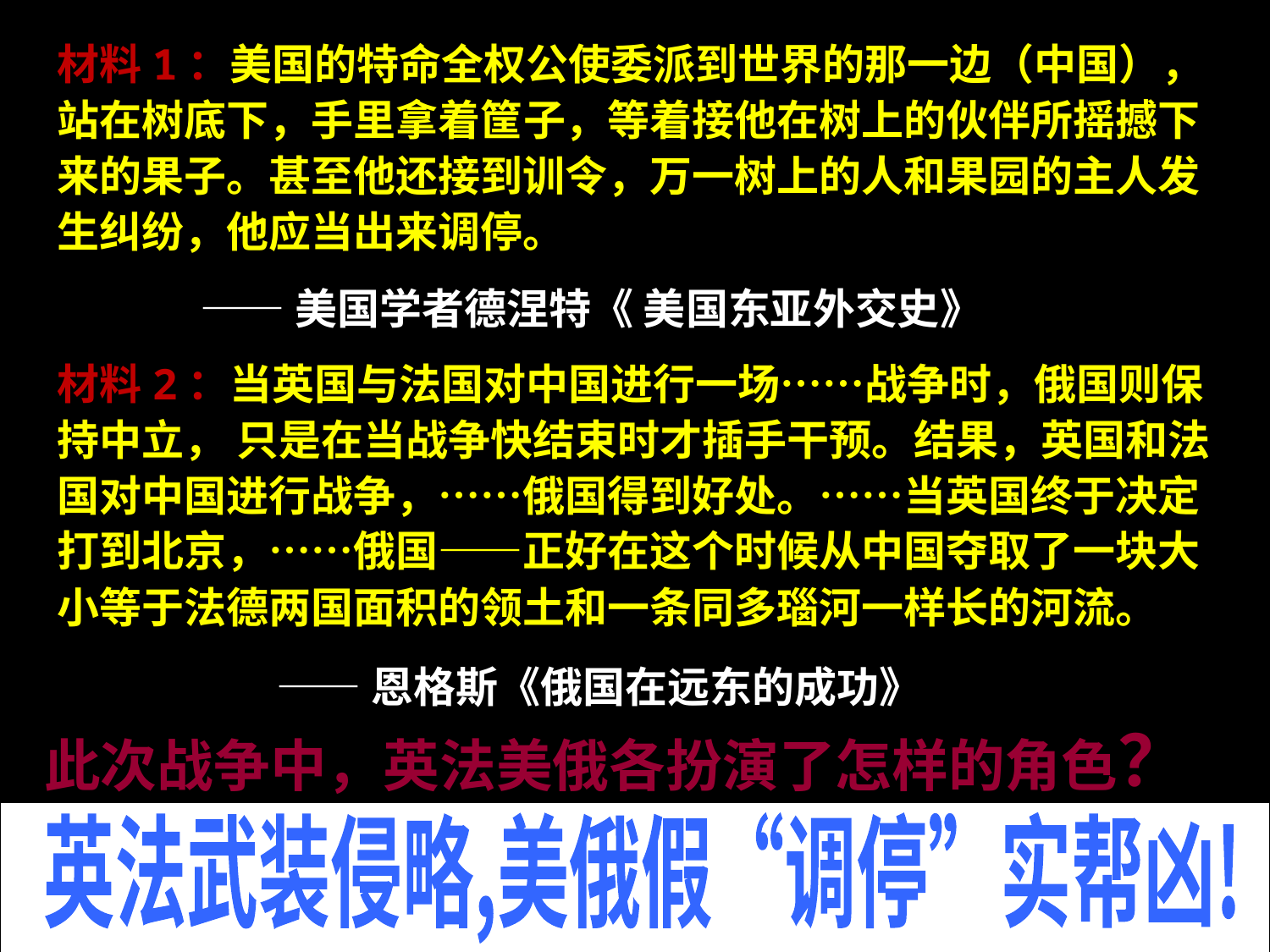

材料1：美国的特命全权公使委派到世界的那一边（中国），站在树底下，手里拿着筐子，等着接他在树上的伙伴所摇撼下来的果子。甚至他还接到训令，万一树上的人和果园的主人发生纠纷，他应当出来调停。
               ——美国学者德涅特《 美国东亚外交史》
材料2：当英国与法国对中国进行一场……战争时，俄国则保持中立， 只是在当战争快结束时才插手干预。结果，英国和法国对中国进行战争，……俄国得到好处。……当英国终于决定打到北京，……俄国——正好在这个时候从中国夺取了一块大小等于法德两国面积的领土和一条同多瑙河一样长的河流。
                       ——恩格斯《俄国在远东的成功》
此次战争中，英法美俄各扮演了怎样的角色？

英法武装侵略,美俄假“调停”实帮凶!